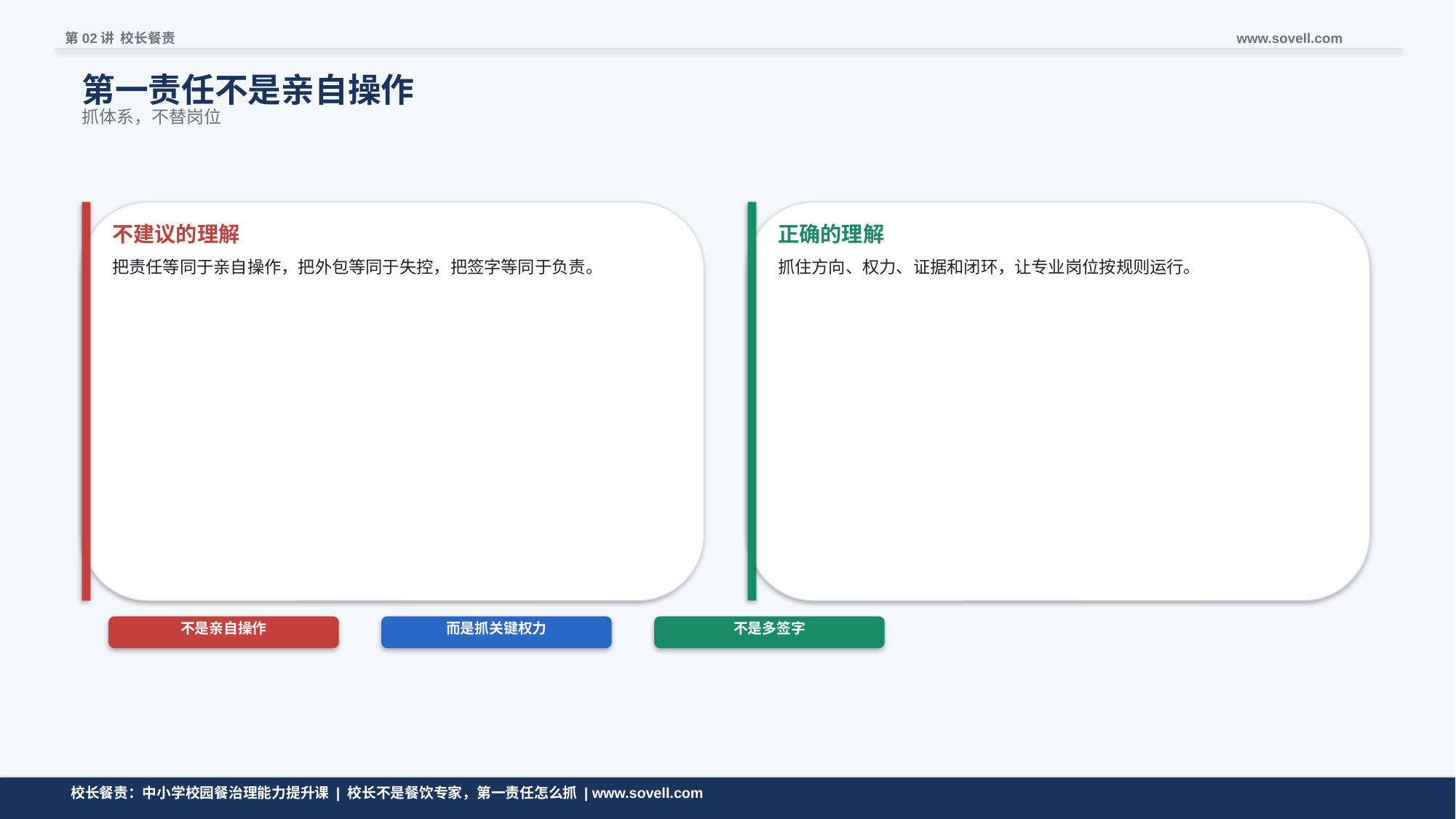

第02讲  校长餐责
www.sovell.com

第一责任不是亲自操作
抓体系，不替岗位

不建议的理解
正确的理解
把责任等同于亲自操作，把外包等同于失控，把签字等同于负责。
抓住方向、权力、证据和闭环，让专业岗位按规则运行。

不是亲自操作
而是抓关键权力
不是多签字

第3讲讲路径，第4讲讲权力。
校长餐责：中小学校园餐治理能力提升课 | 校长不是餐饮专家，第一责任怎么抓 | www.sovell.com